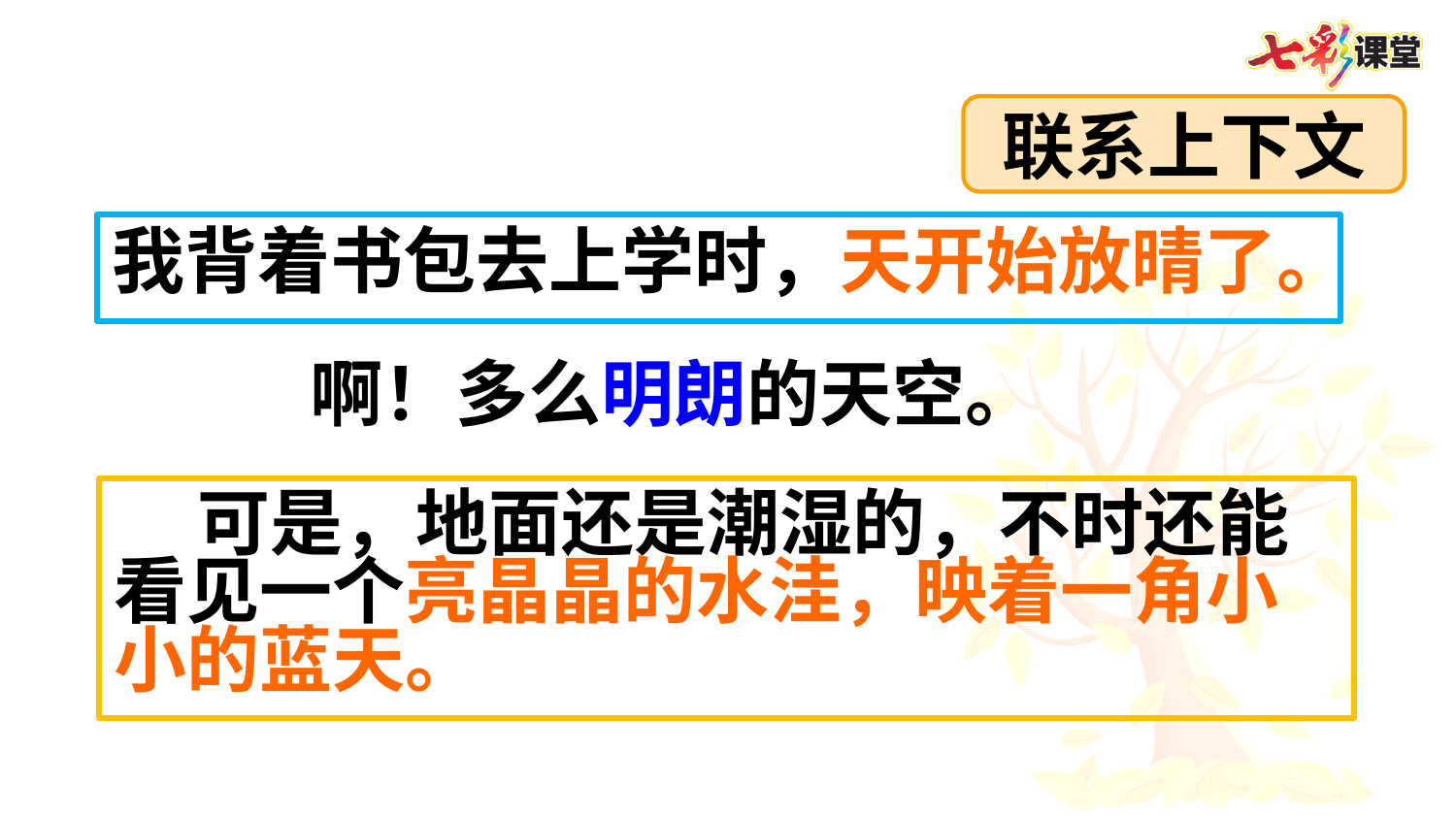

联系上下文
我背着书包去上学时，天开始放晴了。
啊！多么明朗的天空。
    可是，地面还是潮湿的，不时还能看见一个亮晶晶的水洼，映着一角小小的蓝天。